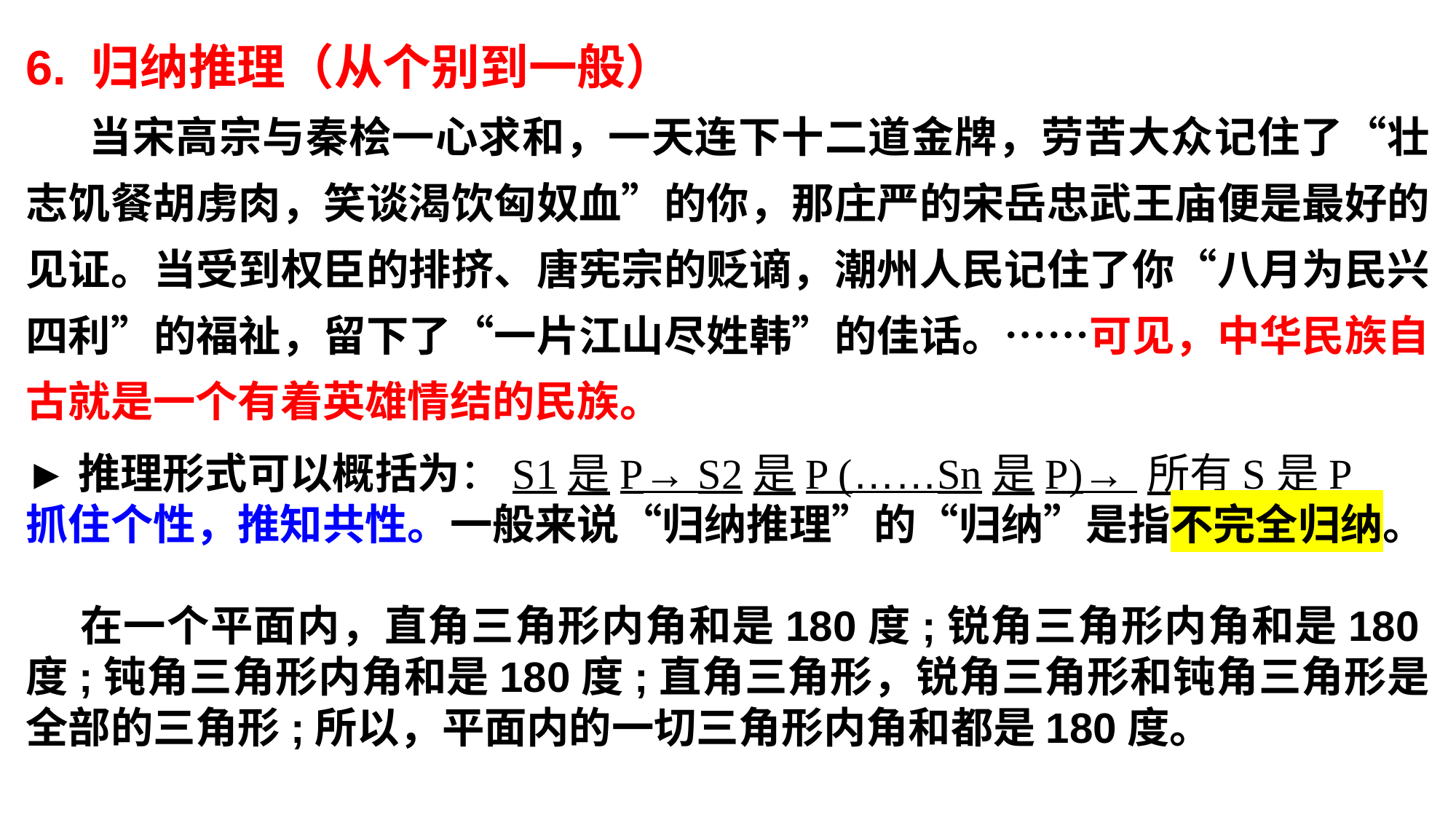

6. 归纳推理（从个别到一般）
     当宋高宗与秦桧一心求和，一天连下十二道金牌，劳苦大众记住了“壮志饥餐胡虏肉，笑谈渴饮匈奴血”的你，那庄严的宋岳忠武王庙便是最好的见证。当受到权臣的排挤、唐宪宗的贬谪，潮州人民记住了你“八月为民兴四利”的福祉，留下了“一片江山尽姓韩”的佳话。……可见，中华民族自古就是一个有着英雄情结的民族。
►推理形式可以概括为：S1是P→ S2是P (……Sn是P)→ 所有S是P
抓住个性，推知共性。一般来说“归纳推理”的“归纳”是指不完全归纳。

    在一个平面内，直角三角形内角和是180度;锐角三角形内角和是180度;钝角三角形内角和是180度;直角三角形，锐角三角形和钝角三角形是全部的三角形;所以，平面内的一切三角形内角和都是180度。